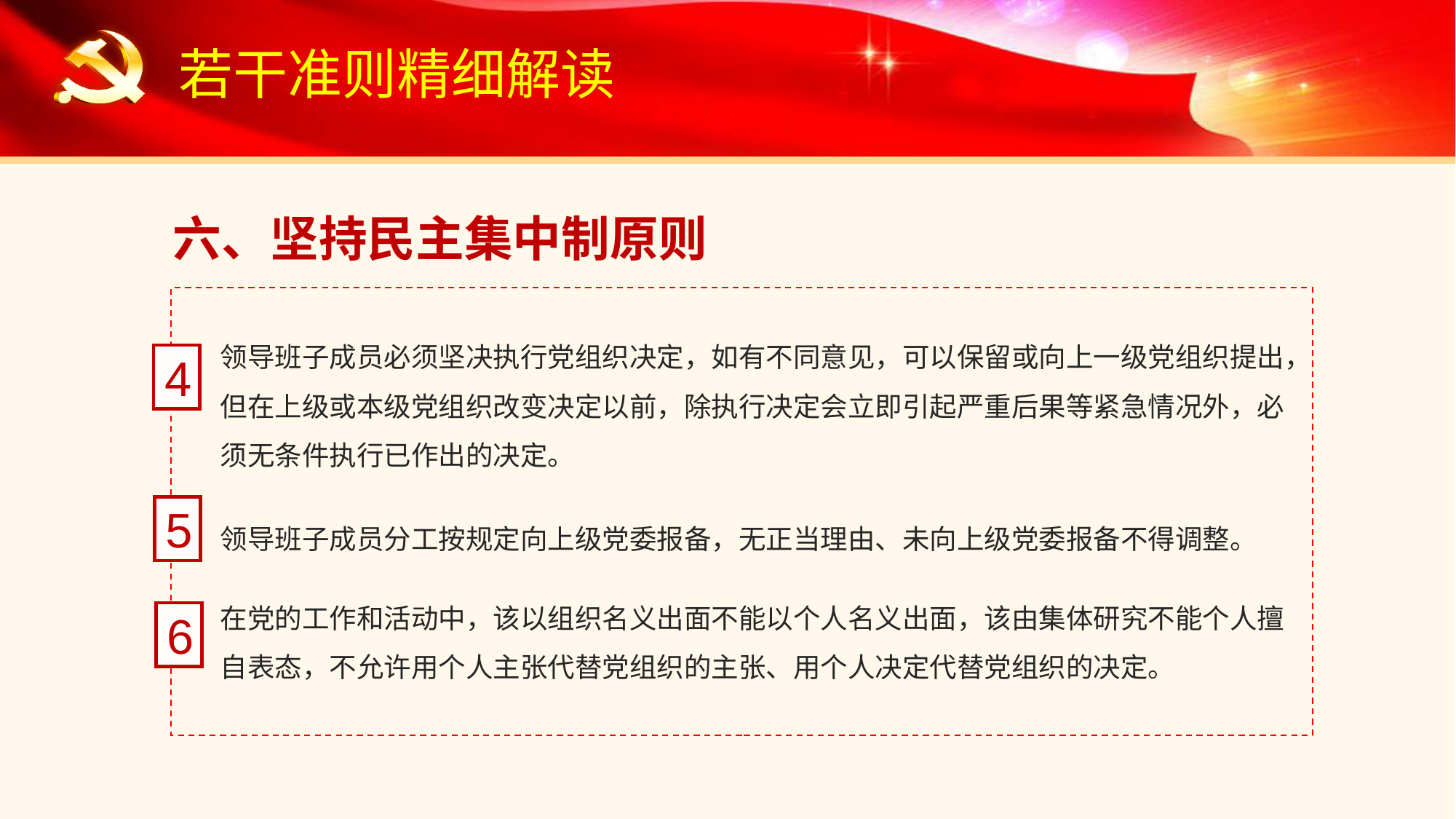

若干准则精细解读
六、坚持民主集中制原则

领导班子成员必须坚决执行党组织决定，如有不同意见，可以保留或向上一级党组织提出，但在上级或本级党组织改变决定以前，除执行决定会立即引起严重后果等紧急情况外，必须无条件执行已作出的决定。
4
5
领导班子成员分工按规定向上级党委报备，无正当理由、未向上级党委报备不得调整。
在党的工作和活动中，该以组织名义出面不能以个人名义出面，该由集体研究不能个人擅自表态，不允许用个人主张代替党组织的主张、用个人决定代替党组织的决定。
6